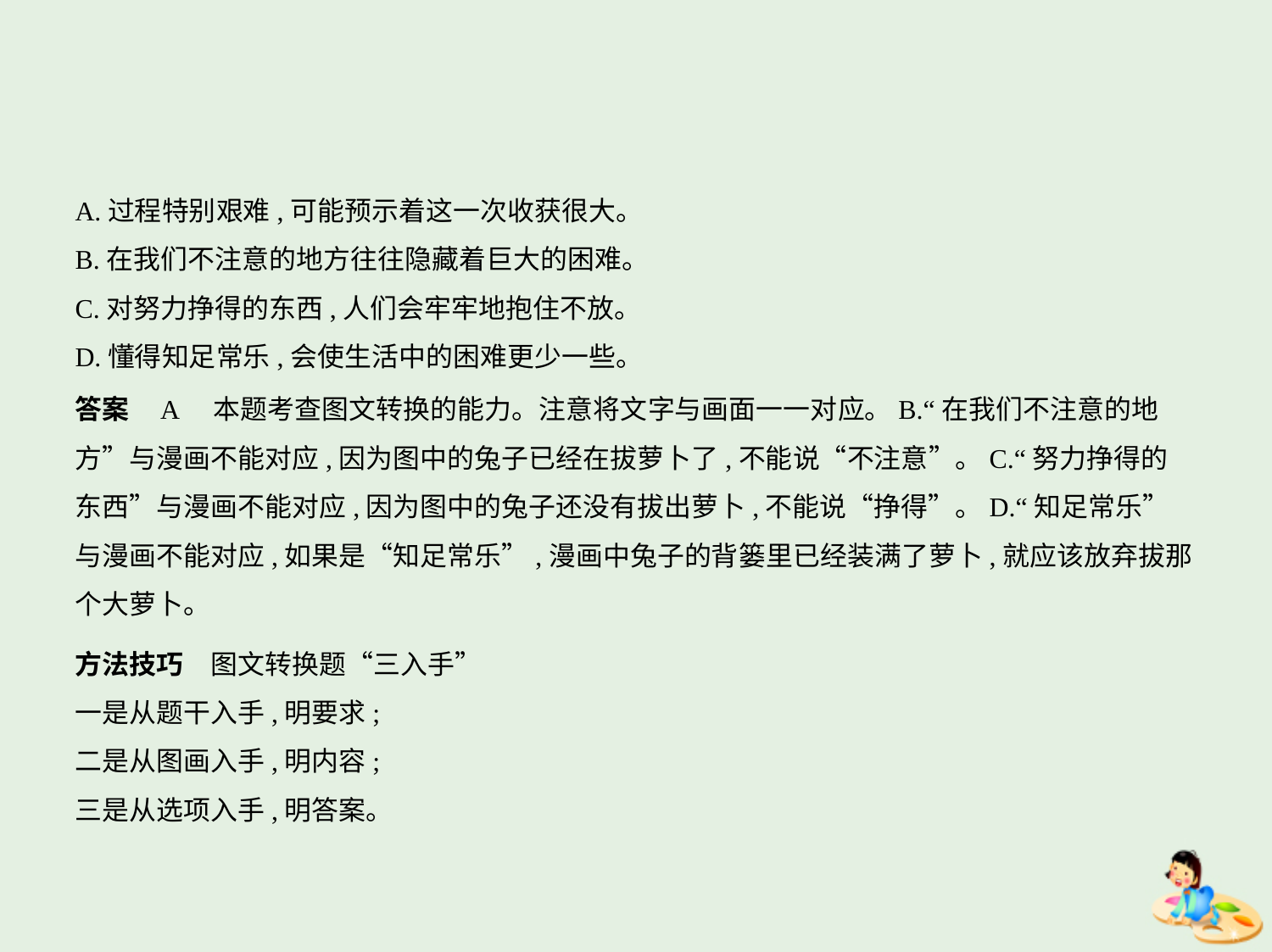

A.过程特别艰难,可能预示着这一次收获很大。
B.在我们不注意的地方往往隐藏着巨大的困难。
C.对努力挣得的东西,人们会牢牢地抱住不放。
D.懂得知足常乐,会使生活中的困难更少一些。
答案    A    本题考查图文转换的能力。注意将文字与画面一一对应。B.“在我们不注意的地
方”与漫画不能对应,因为图中的兔子已经在拔萝卜了,不能说“不注意”。C.“努力挣得的
东西”与漫画不能对应,因为图中的兔子还没有拔出萝卜,不能说“挣得”。D.“知足常乐”
与漫画不能对应,如果是“知足常乐”,漫画中兔子的背篓里已经装满了萝卜,就应该放弃拔那
个大萝卜。
方法技巧　图文转换题“三入手”
一是从题干入手,明要求;
二是从图画入手,明内容;
三是从选项入手,明答案。